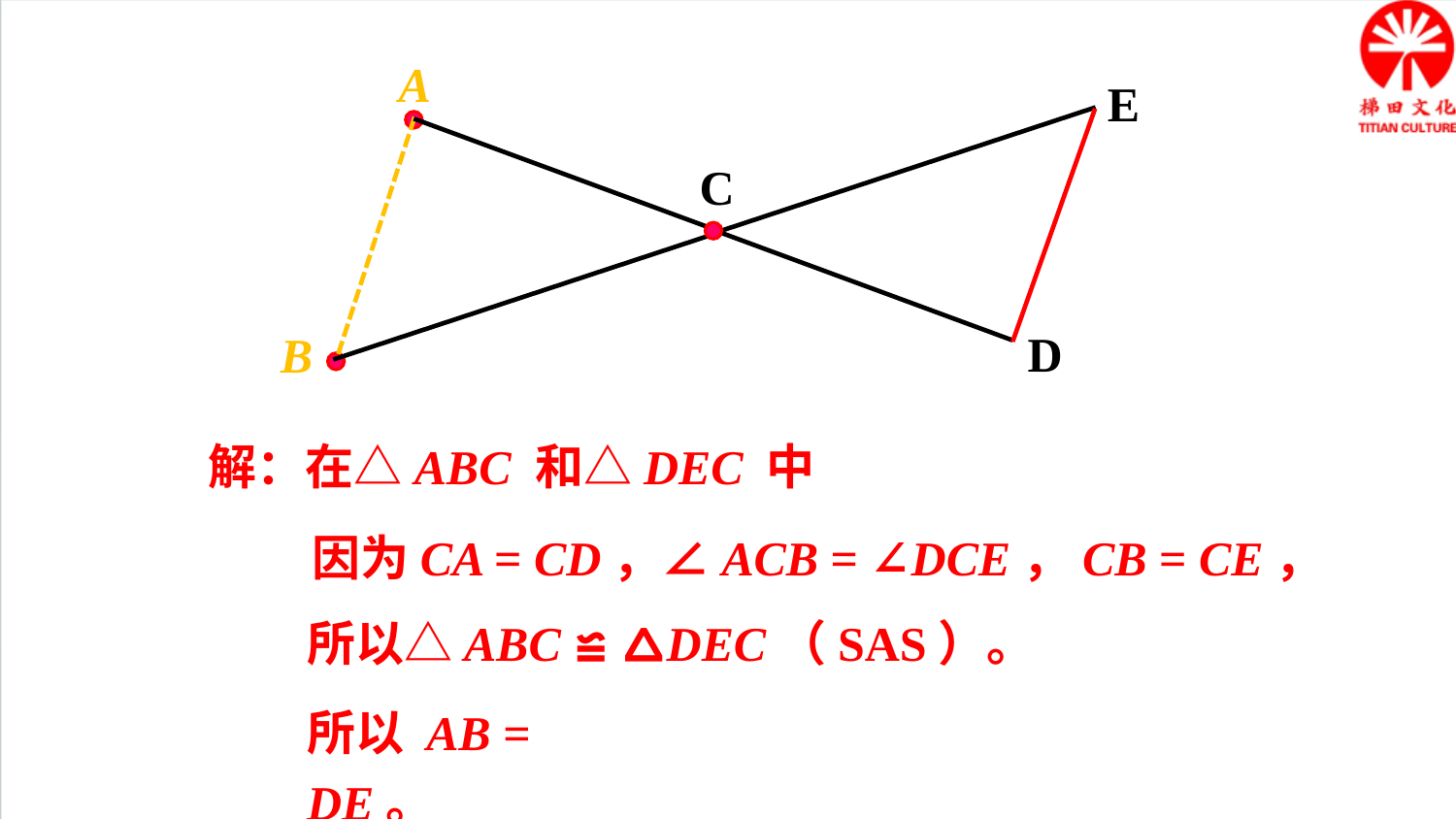

A
E

C

D
B

解：在△ABC 和△DEC 中
因为CA = CD，∠ACB = ∠DCE，CB = CE，
所以△ABC ≌ △DEC（SAS）。
所以 AB = DE。